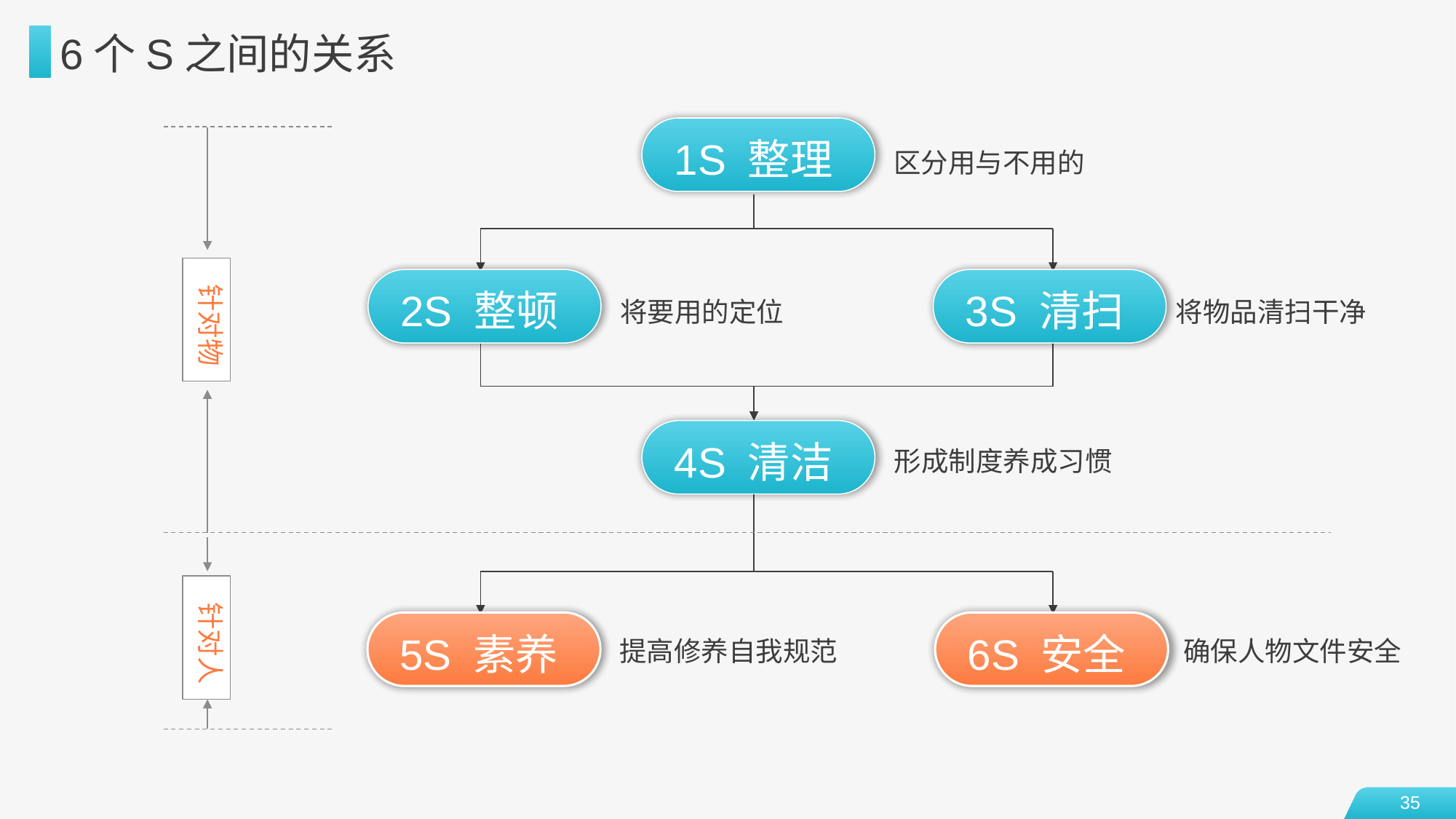

6个S之间的关系

1S
整理

针对物
区分用与不用的

2S
整顿

3S
清扫
将要用的定位
将物品清扫干净

4S
清洁
形成制度养成习惯

针对人

5S
素养

6S
安全
提高修养自我规范
确保人物文件安全